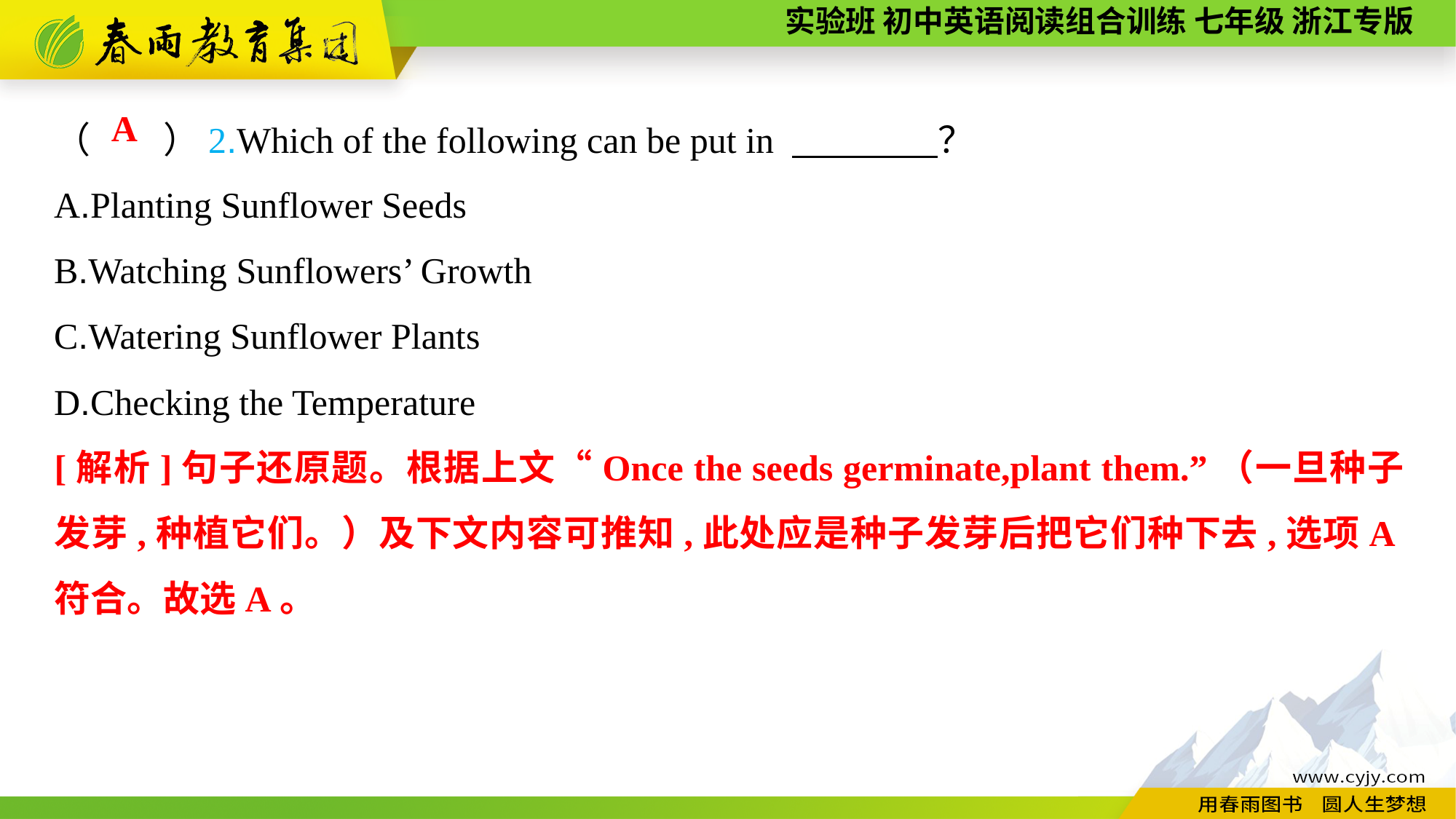

（　　）2.Which of the following can be put in 　　　　？
A.Planting Sunflower Seeds
B.Watching Sunflowers’ Growth
C.Watering Sunflower Plants
D.Checking the Temperature
A
[解析]句子还原题。根据上文“Once the seeds germinate,plant them.”（一旦种子发芽,种植它们。）及下文内容可推知,此处应是种子发芽后把它们种下去,选项A符合。故选A。